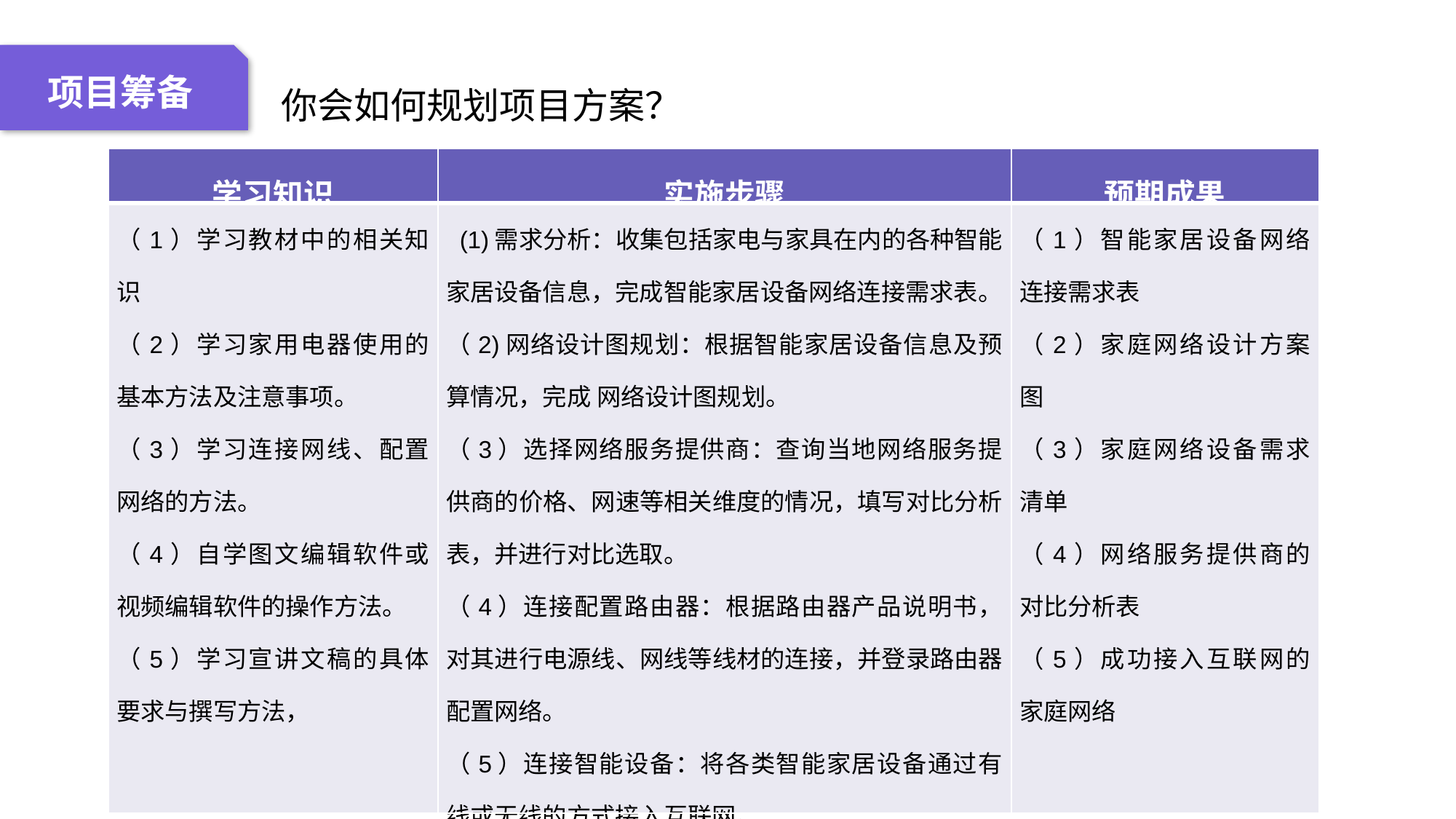

04 名词解释
01 准备过程
02 整体结构
03 重点说明
项目筹备
你会如何规划项目方案？
| 学习知识 | 实施步骤 | 预期成果 |
| --- | --- | --- |
| （1）学习教材中的相关知识 （2）学习家用电器使用的基本方法及注意事项。 （3）学习连接网线、配置网络的方法。 （4）自学图文编辑软件或视频编辑软件的操作方法。 （5）学习宣讲文稿的具体要求与撰写方法， | (1)需求分析：收集包括家电与家具在内的各种智能家居设备信息，完成智能家居设备网络连接需求表。 （2)网络设计图规划：根据智能家居设备信息及预算情况，完成 网络设计图规划。 （3）选择网络服务提供商：查询当地网络服务提供商的价格、网速等相关维度的情况，填写对比分析表，并进行对比选取。 （4）连接配置路由器：根据路由器产品说明书，对其进行电源线、网线等线材的连接，并登录路由器配置网络。 （5）连接智能设备：将各类智能家居设备通过有线或无线的方式接入互联网。 （6）设置家庭网络安全：对路由器进行相关设置， 提升家庭网络的安全性。 | （1）智能家居设备网络连接需求表 （2）家庭网络设计方案图 （3）家庭网络设备需求清单 （4）网络服务提供商的对比分析表 （5）成功接入互联网的家庭网络 |